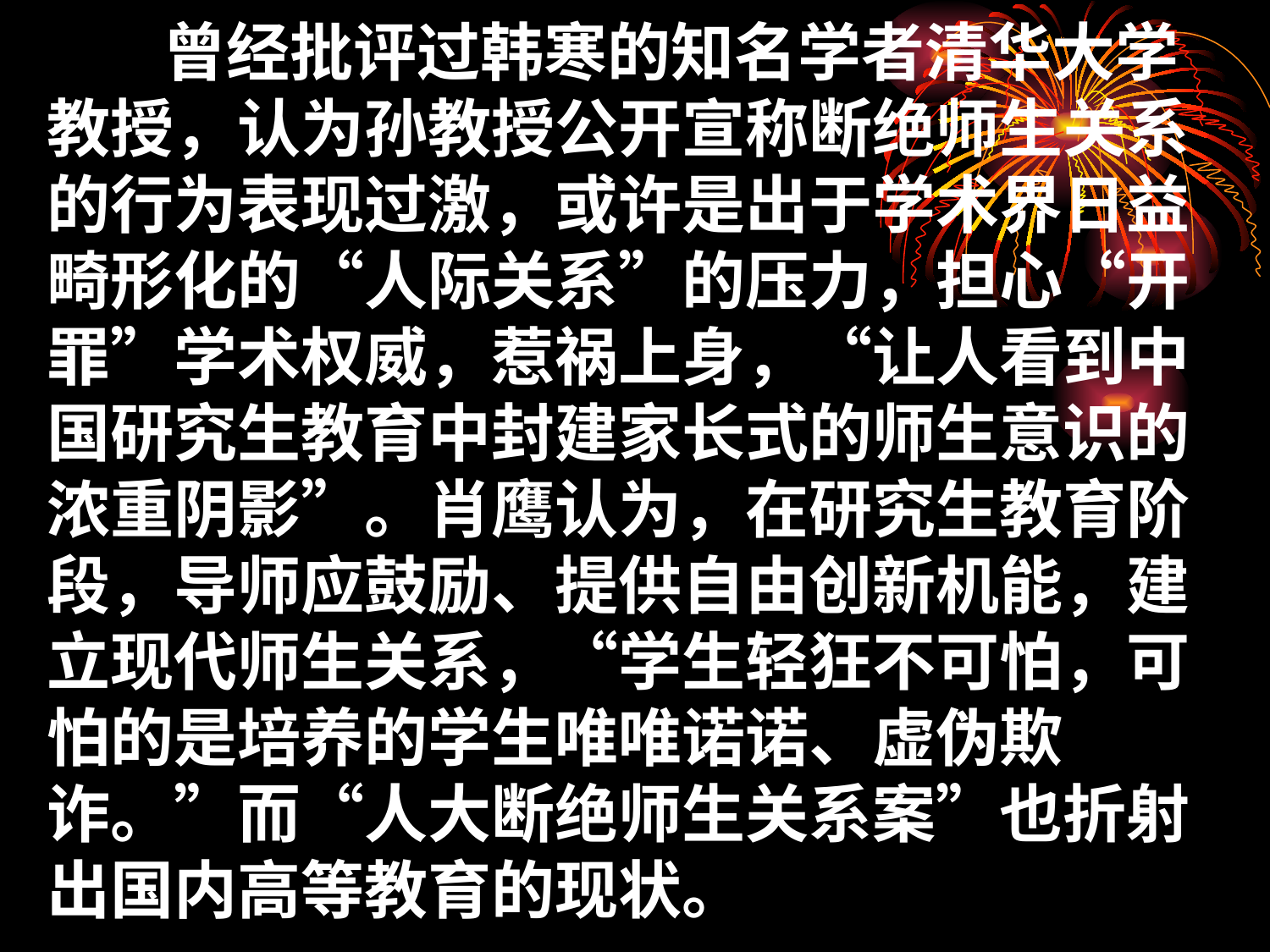

曾经批评过韩寒的知名学者清华大学教授，认为孙教授公开宣称断绝师生关系的行为表现过激，或许是出于学术界日益畸形化的“人际关系”的压力，担心“开罪”学术权威，惹祸上身，“让人看到中国研究生教育中封建家长式的师生意识的浓重阴影”。肖鹰认为，在研究生教育阶段，导师应鼓励、提供自由创新机能，建立现代师生关系，“学生轻狂不可怕，可怕的是培养的学生唯唯诺诺、虚伪欺诈。”而“人大断绝师生关系案”也折射出国内高等教育的现状。